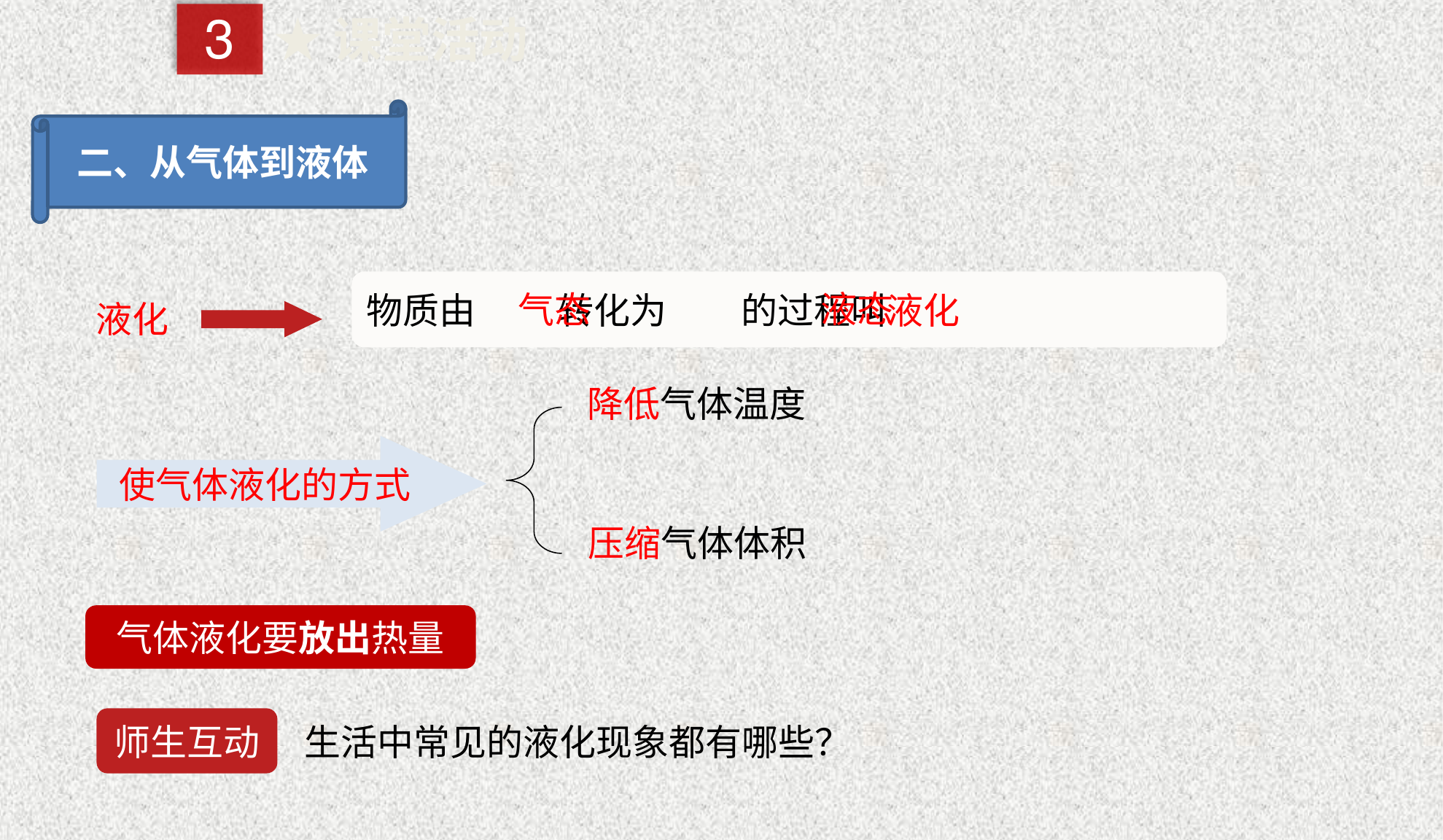

3
★课堂活动
二、从气体到液体
物质由          转化为         的过程叫液化
液态
气态
液化

降低气体温度

使气体液化的方式

压缩气体体积
气体液化要放出热量
生活中常见的液化现象都有哪些？
师生互动